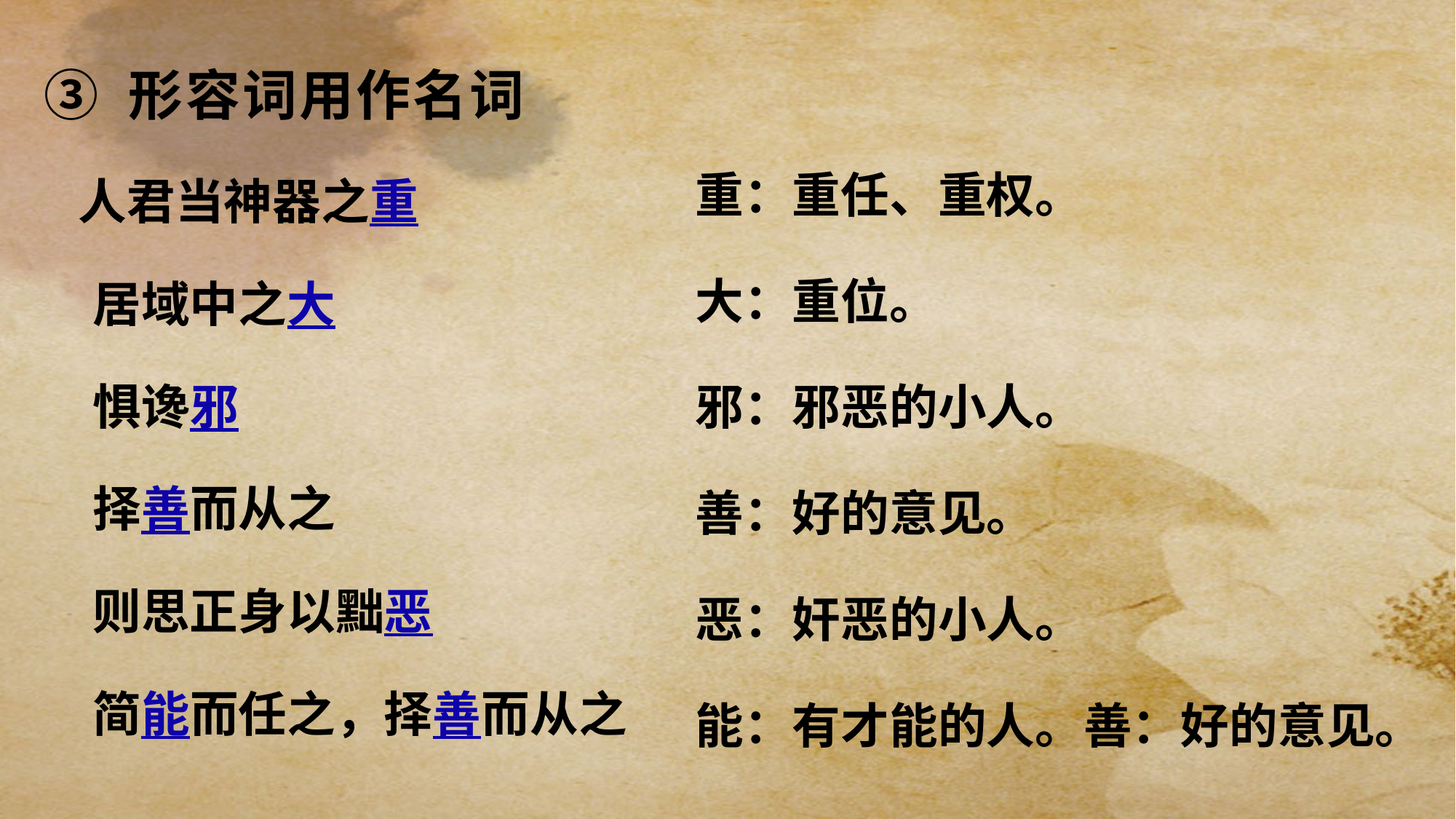

③ 形容词用作名词
　 人君当神器之重
　居域中之大
　惧谗邪
　择善而从之
　则思正身以黜恶
　简能而任之，择善而从之

重：重任、重权。
大：重位。
邪：邪恶的小人。
善：好的意见。
恶：奸恶的小人。
能：有才能的人。善：好的意见。